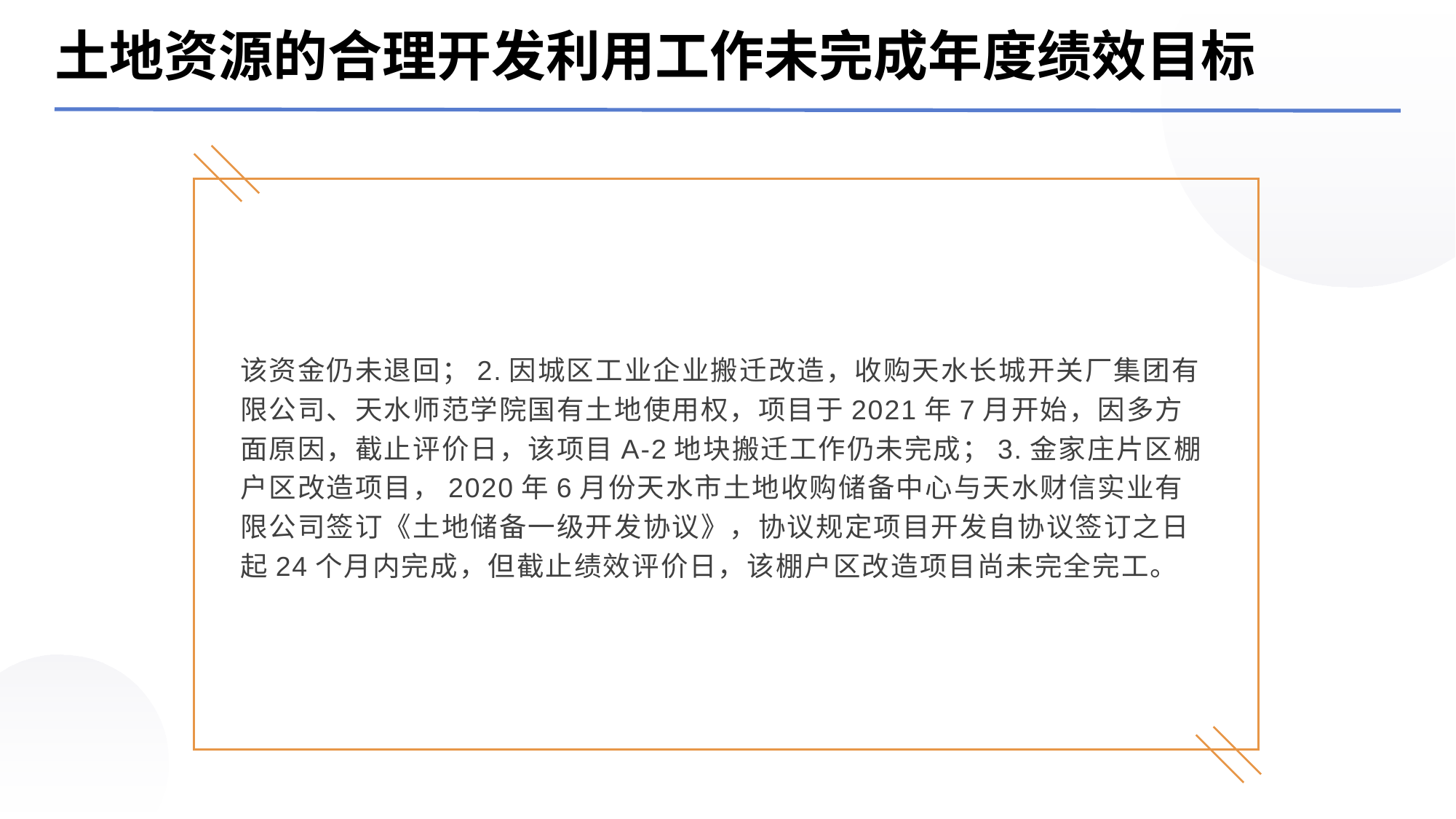

土地资源的合理开发利用工作未完成年度绩效目标

该资金仍未退回；2.因城区工业企业搬迁改造，收购天水长城开关厂集团有限公司、天水师范学院国有土地使用权，项目于2021年7月开始，因多方面原因，截止评价日，该项目A-2地块搬迁工作仍未完成；3.金家庄片区棚户区改造项目，2020年6月份天水市土地收购储备中心与天水财信实业有限公司签订《土地储备一级开发协议》，协议规定项目开发自协议签订之日起24个月内完成，但截止绩效评价日，该棚户区改造项目尚未完全完工。